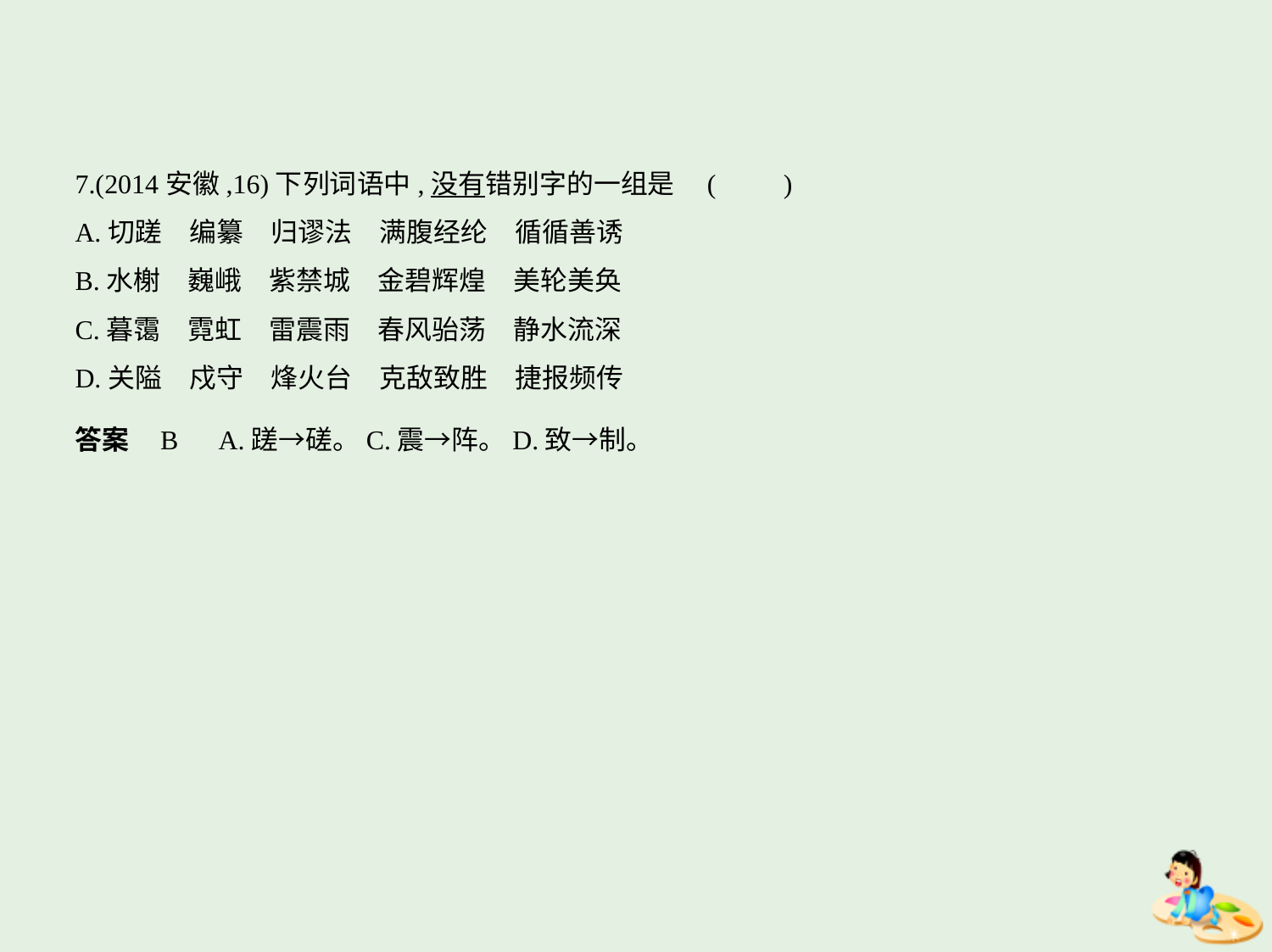

7.(2014安徽,16)下列词语中,没有错别字的一组是 (　　)
A.切蹉　编纂　归谬法　满腹经纶　循循善诱
B.水榭　巍峨　紫禁城　金碧辉煌　美轮美奂
C.暮霭　霓虹　雷震雨　春风骀荡　静水流深
D.关隘　戍守　烽火台　克敌致胜　捷报频传
答案    B　A.蹉→磋。C.震→阵。D.致→制。